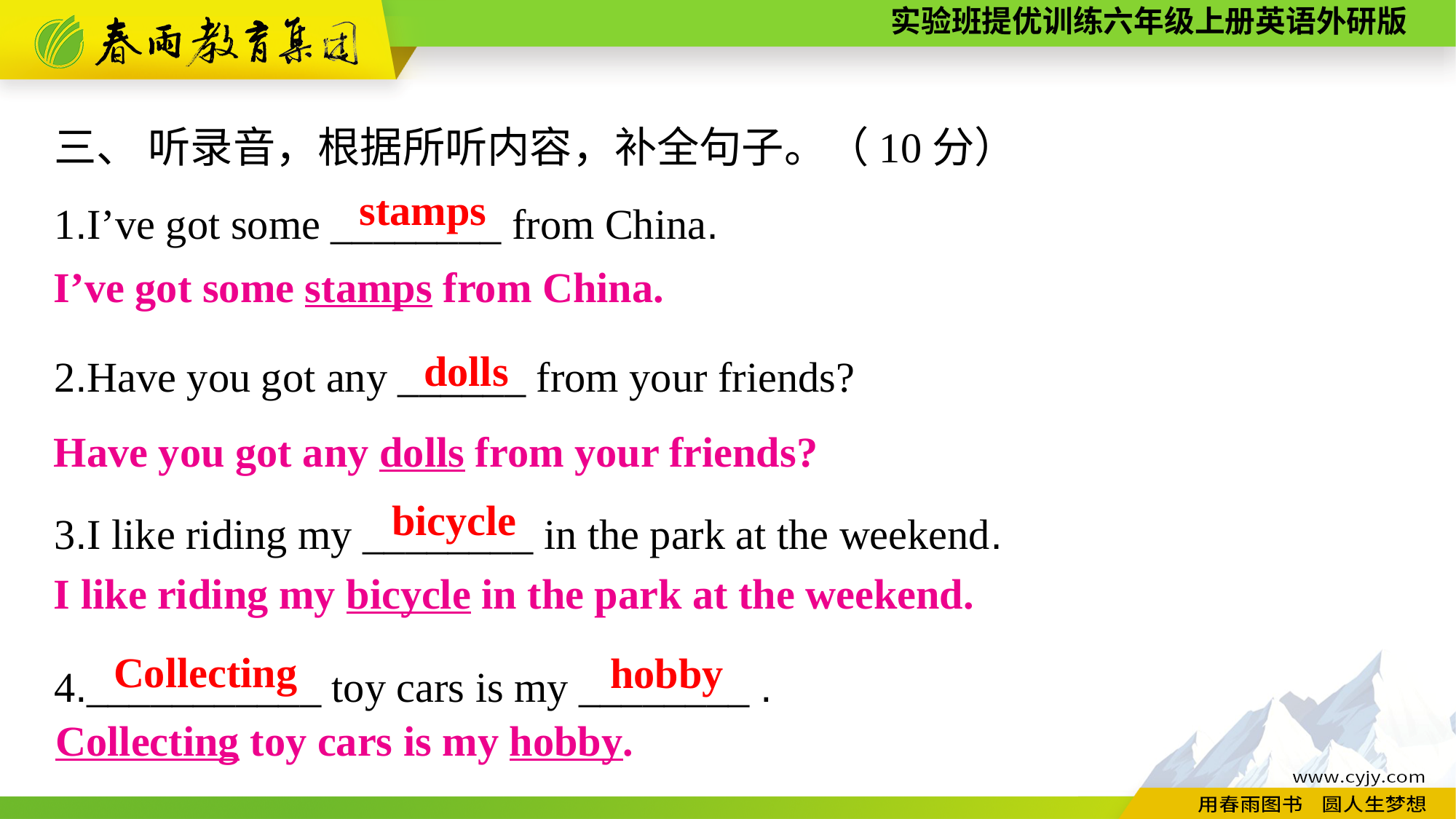

三、 听录音，根据所听内容，补全句子。（10分）
1.I’ve got some ________ from China.

2.Have you got any ______ from your friends?

stamps
I’ve got some stamps from China.
dolls
Have you got any dolls from your friends?
3.I like riding my ________ in the park at the weekend.

4.___________ toy cars is my ________ .
bicycle
I like riding my bicycle in the park at the weekend.
Collecting
hobby
Collecting toy cars is my hobby.